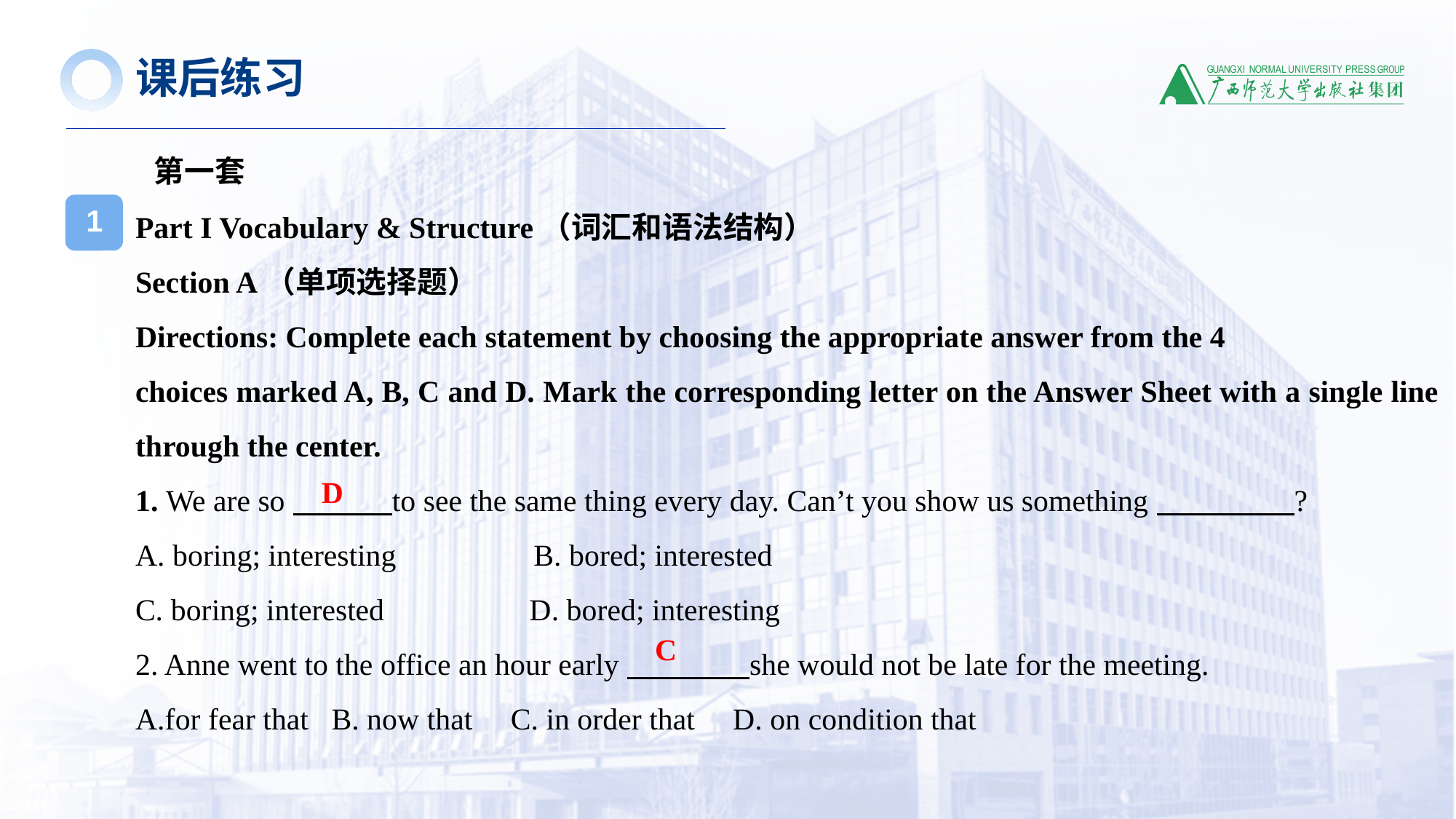

课后练习

第一套
Part I Vocabulary & Structure（词汇和语法结构）
Section A（单项选择题）
Directions: Complete each statement by choosing the appropriate answer from the 4
choices marked A, B, C and D. Mark the corresponding letter on the Answer Sheet with a single line through the center.
1. We are so              to see the same thing every day. Can’t you show us something                   ?
A. boring; interesting                  B. bored; interested
C. boring; interested                   D. bored; interesting
2. Anne went to the office an hour early                 she would not be late for the meeting.
A.for fear that   B. now that     C. in order that     D. on condition that

1
D
C